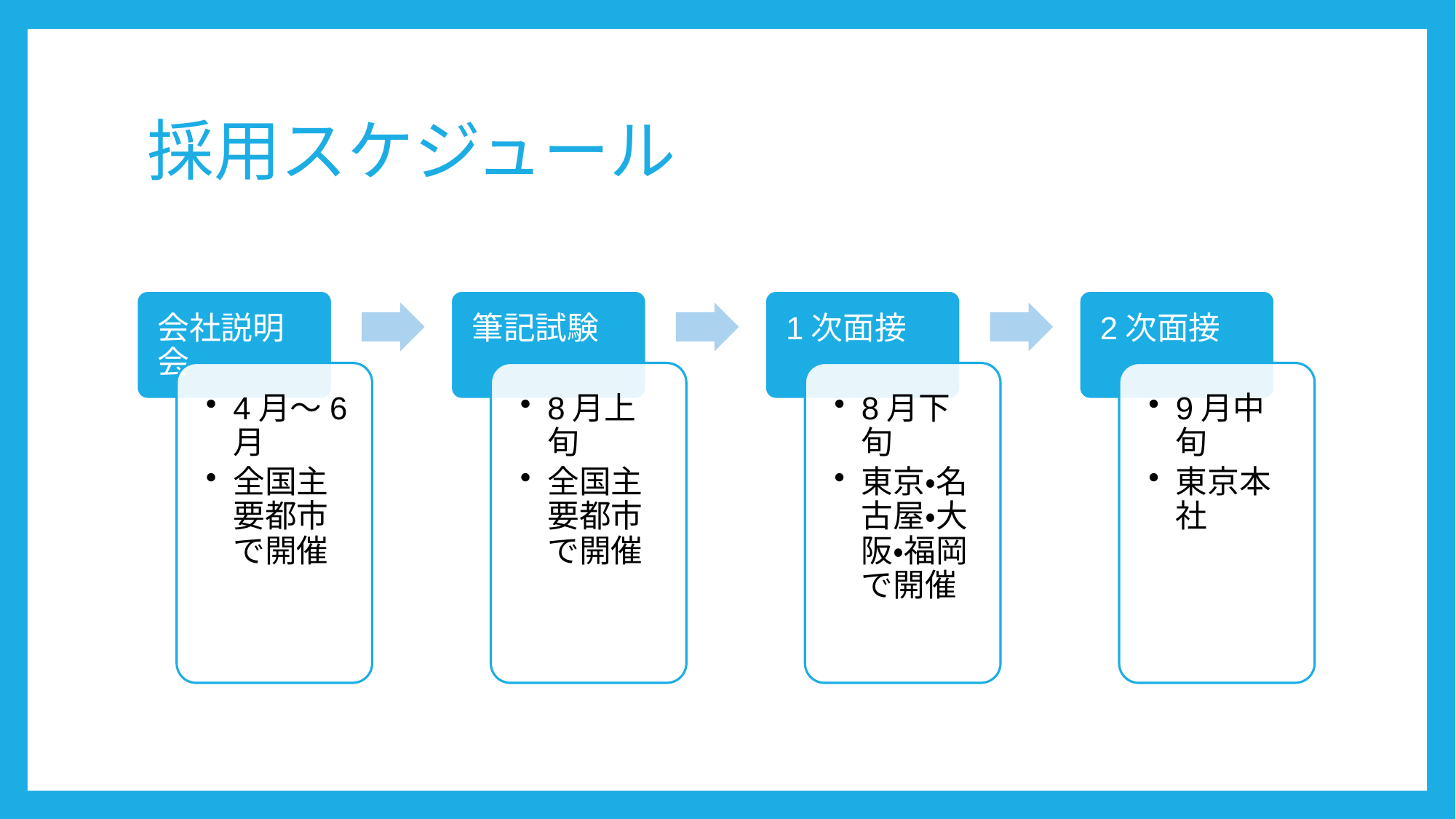

# 採用スケジュール
会社説明会
4月～6月
全国主要都市で開催

筆記試験
8月上旬
全国主要都市で開催

1次面接
8月下旬
東京・名古屋・大阪・福岡で開催

2次面接
9月中旬
東京本社